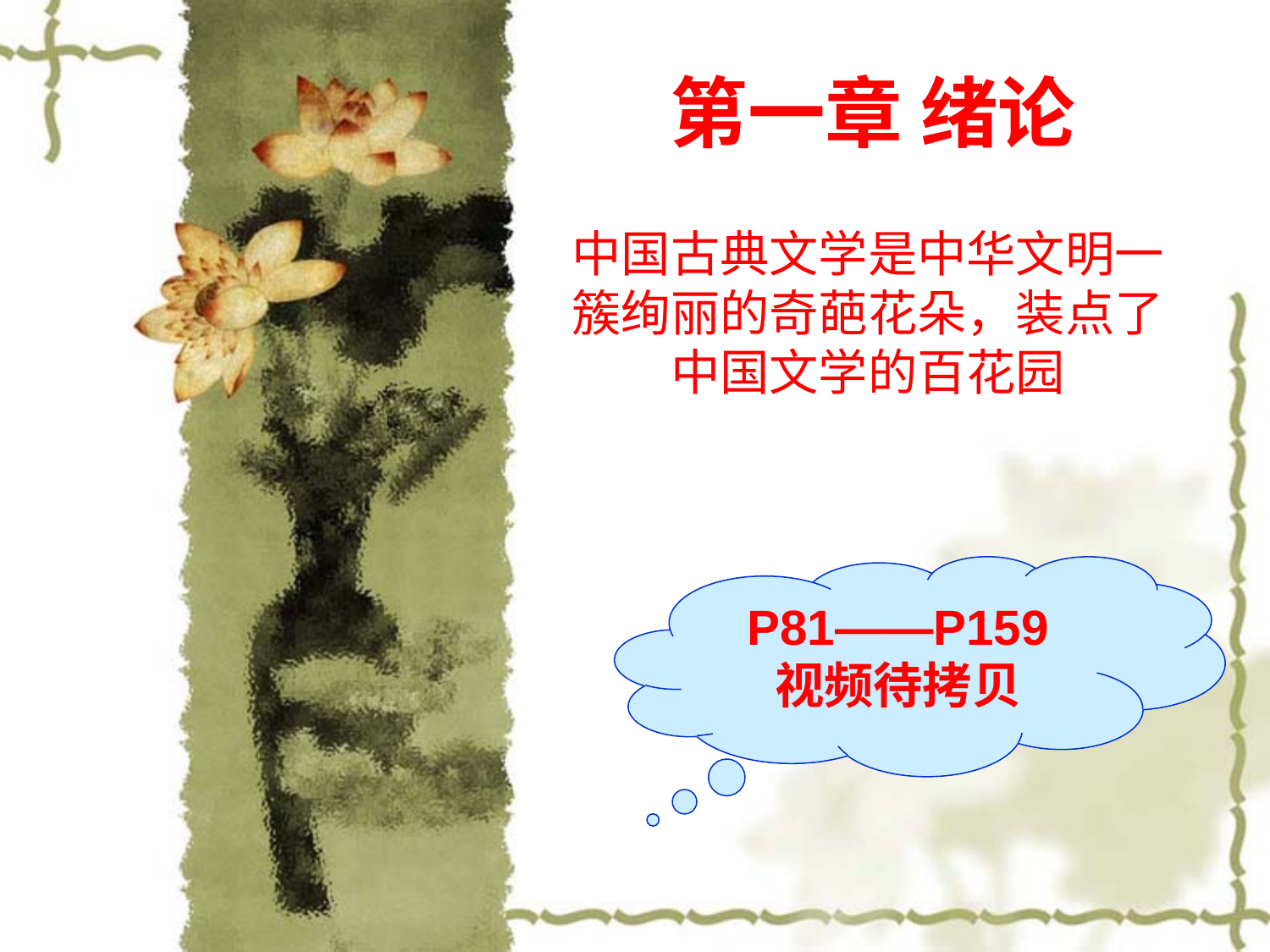

# 第一章 绪论
中国古典文学是中华文明一簇绚丽的奇葩花朵，装点了中国文学的百花园
P81——P159
视频待拷贝